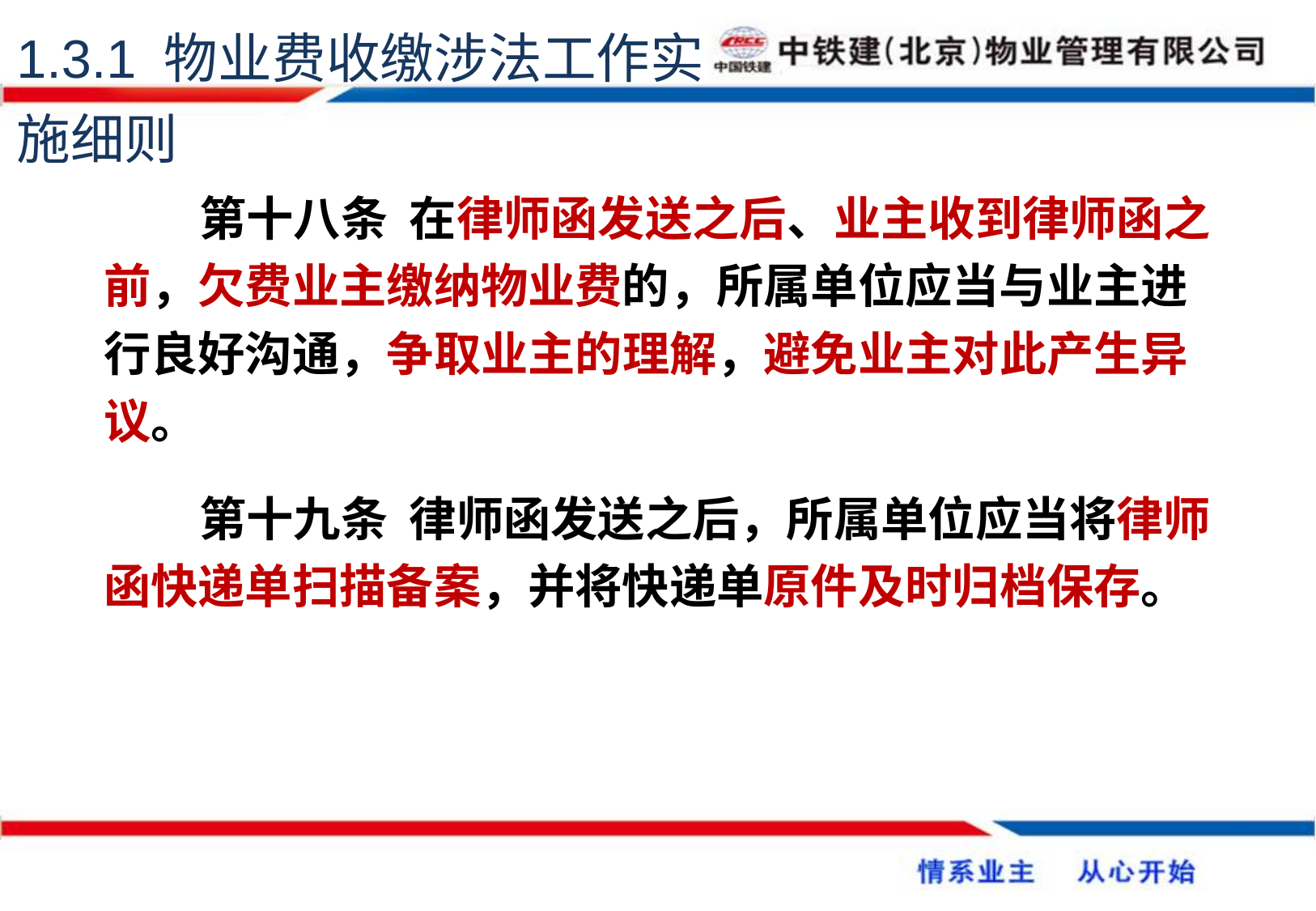

1.3.1 物业费收缴涉法工作实施细则
第十八条  在律师函发送之后、业主收到律师函之前，欠费业主缴纳物业费的，所属单位应当与业主进行良好沟通，争取业主的理解，避免业主对此产生异议。
第十九条  律师函发送之后，所属单位应当将律师函快递单扫描备案，并将快递单原件及时归档保存。

67